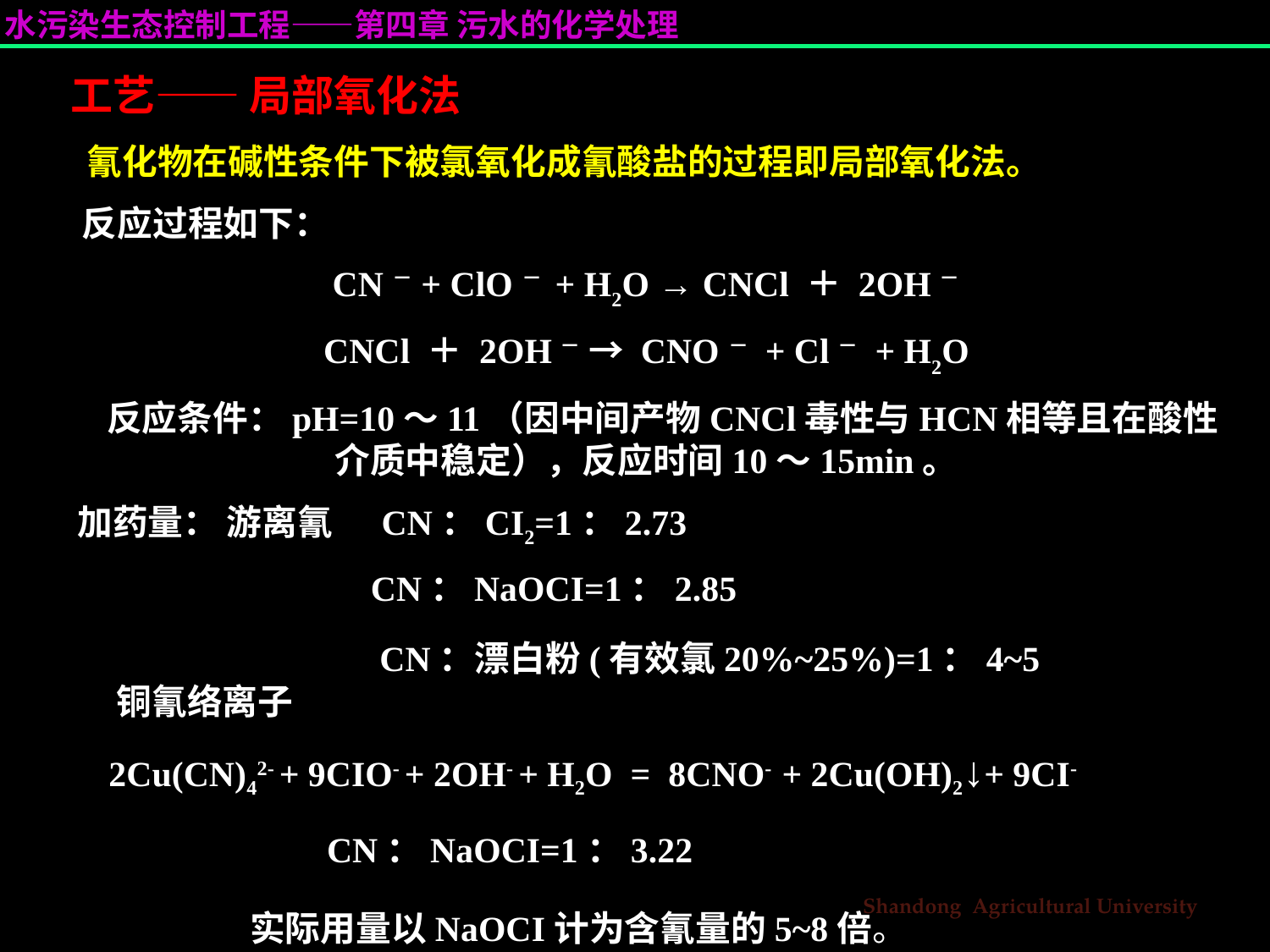

工艺—— 局部氧化法
  氰化物在碱性条件下被氯氧化成氰酸盐的过程即局部氧化法。
  反应过程如下：
CN－+ ClO－ + H2O → CNCl ＋ 2OH－
CNCl ＋ 2OH－ → CNO－ + Cl－ + H2O
   反应条件：pH=10～11（因中间产物CNCl毒性与HCN相等且在酸性介质中稳定），反应时间10～15min。
加药量： 游离氰     CN：CI2=1：2.73
                                 CN：NaOCI=1：2.85
                                  CN：漂白粉(有效氯20%~25%)=1：4~5
  铜氰络离子
  2Cu(CN)42- + 9CIO- + 2OH- + H2O  =  8CNO-  + 2Cu(OH)2↓+ 9CI-
                                       CN：NaOCI=1：3.22
                实际用量以NaOCI计为含氰量的5~8倍。